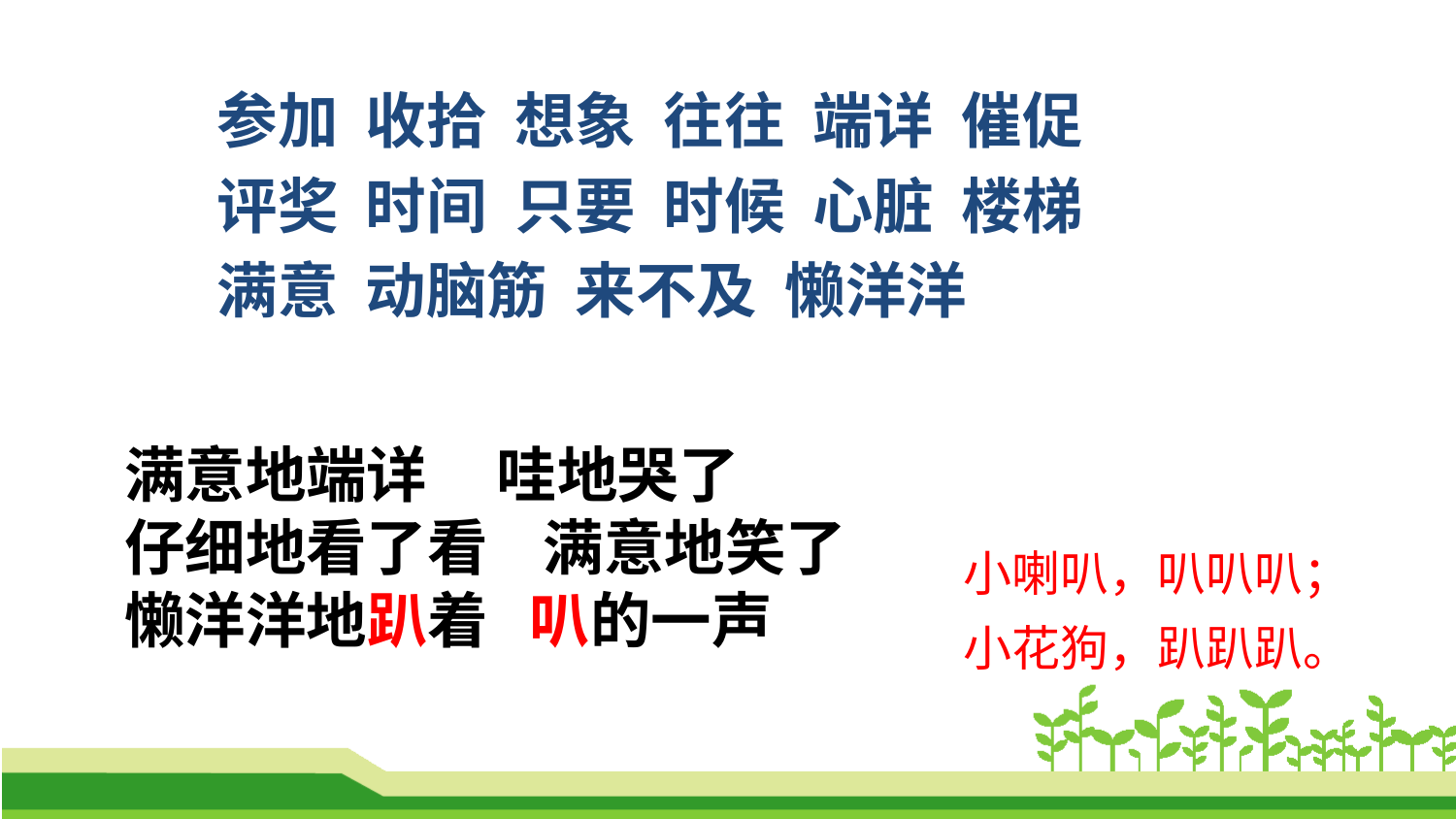

参加  收拾  想象  往往  端详  催促
评奖  时间  只要  时候  心脏  楼梯
满意  动脑筋  来不及  懒洋洋

满意地端详     哇地哭了
仔细地看了看    满意地笑了
懒洋洋地趴着   叭的一声
小喇叭，叭叭叭；
小花狗，趴趴趴。